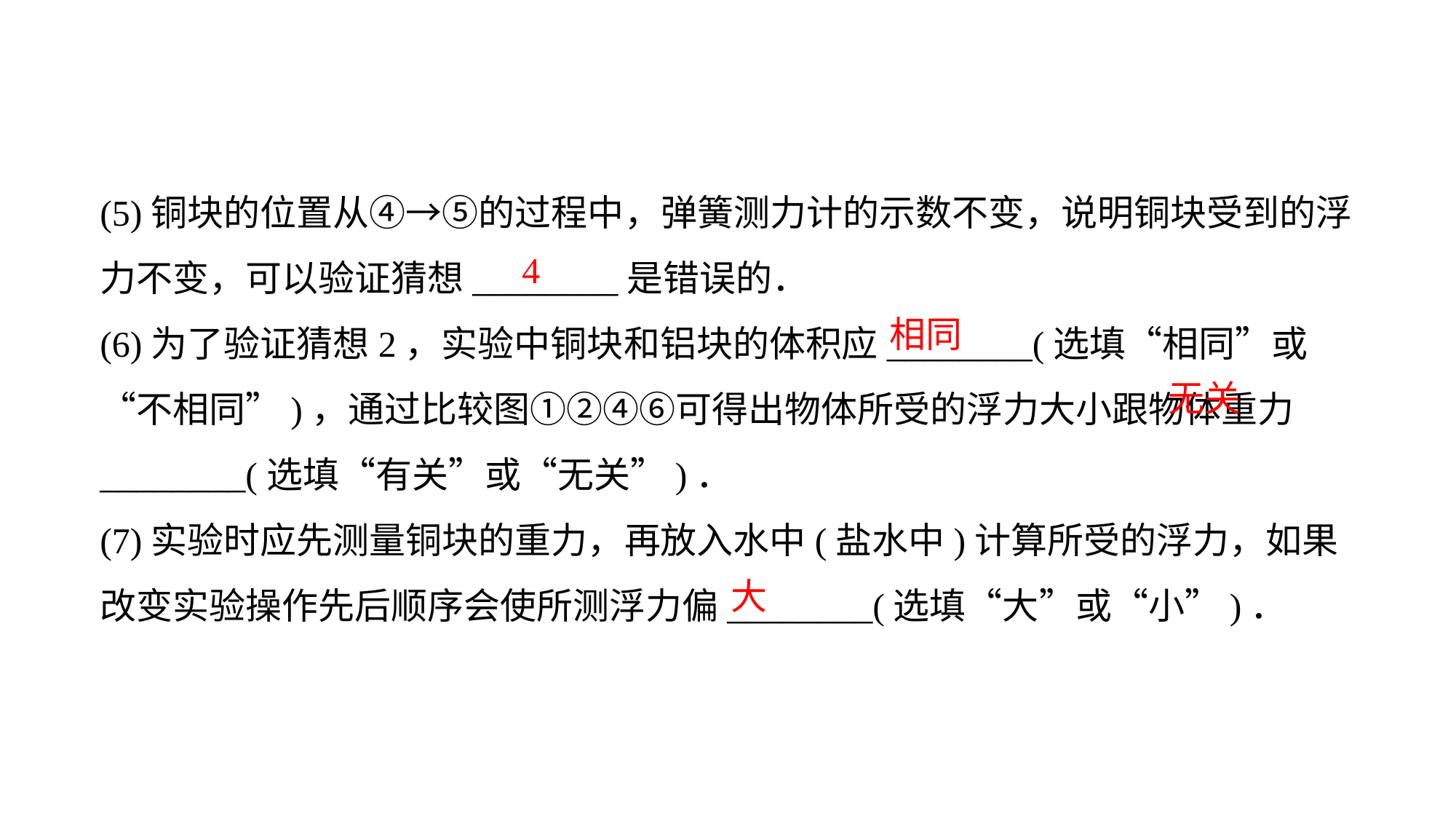

(5)铜块的位置从④→⑤的过程中，弹簧测力计的示数不变，说明铜块受到的浮力不变，可以验证猜想________是错误的．
(6)为了验证猜想2，实验中铜块和铝块的体积应________(选填“相同”或“不相同”)，通过比较图①②④⑥可得出物体所受的浮力大小跟物体重力________(选填“有关”或“无关”)．
(7)实验时应先测量铜块的重力，再放入水中(盐水中)计算所受的浮力，如果改变实验操作先后顺序会使所测浮力偏________(选填“大”或“小”)．
4
相同
无关
大